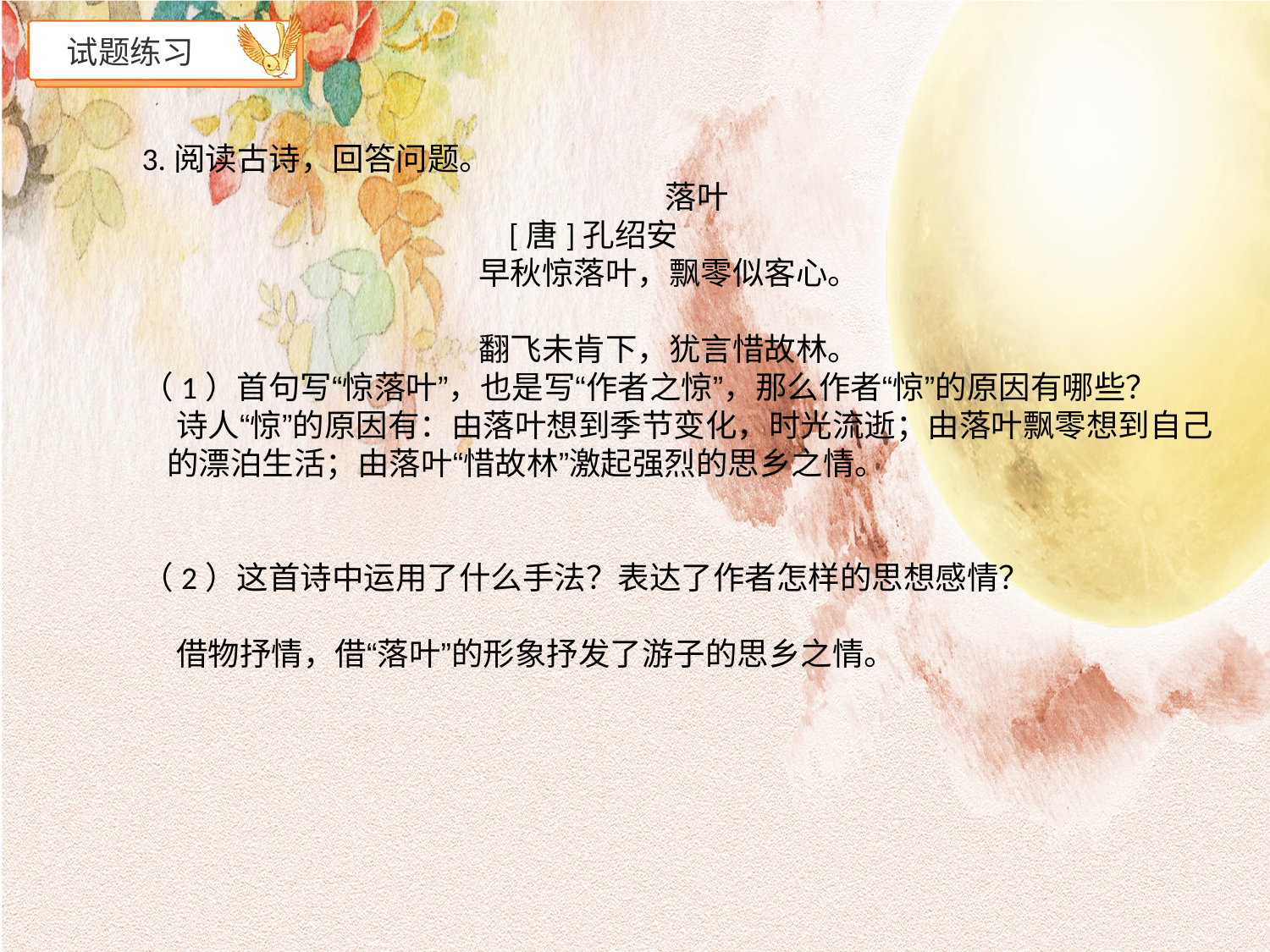

# 试题练习
3.阅读古诗，回答问题。
                                                          落叶
                                                   [唐]孔绍安
                                     早秋惊落叶，飘零似客心。

                                     翻飞未肯下，犹言惜故林。
（1）首句写“惊落叶”，也是写“作者之惊”，那么作者“惊”的原因有哪些？
   诗人“惊”的原因有：由落叶想到季节变化，时光流逝；由落叶飘零想到自己的漂泊生活；由落叶“惜故林”激起强烈的思乡之情。

（2）这首诗中运用了什么手法？表达了作者怎样的思想感情？

   借物抒情，借“落叶”的形象抒发了游子的思乡之情。